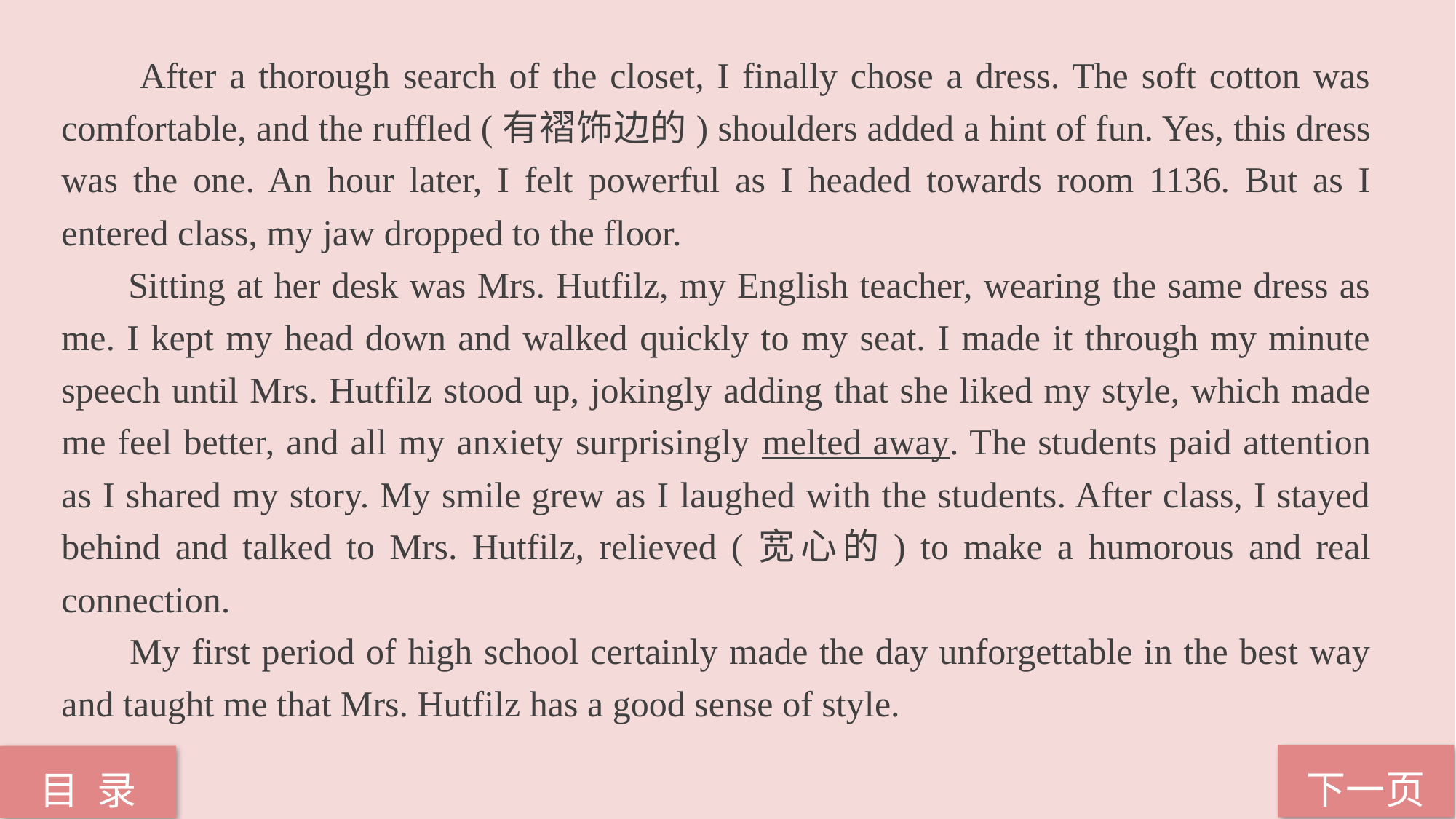

After a thorough search of the closet, I finally chose a dress. The soft cotton was comfortable, and the ruffled (有褶饰边的) shoulders added a hint of fun. Yes, this dress was the one. An hour later, I felt powerful as I headed towards room 1136. But as I entered class, my jaw dropped to the floor.
      Sitting at her desk was Mrs. Hutfilz, my English teacher, wearing the same dress as me. I kept my head down and walked quickly to my seat. I made it through my minute speech until Mrs. Hutfilz stood up, jokingly adding that she liked my style, which made me feel better, and all my anxiety surprisingly melted away. The students paid attention as I shared my story. My smile grew as I laughed with the students. After class, I stayed behind and talked to Mrs. Hutfilz, relieved (宽心的) to make a humorous and real connection.
      My first period of high school certainly made the day unforgettable in the best way and taught me that Mrs. Hutfilz has a good sense of style.